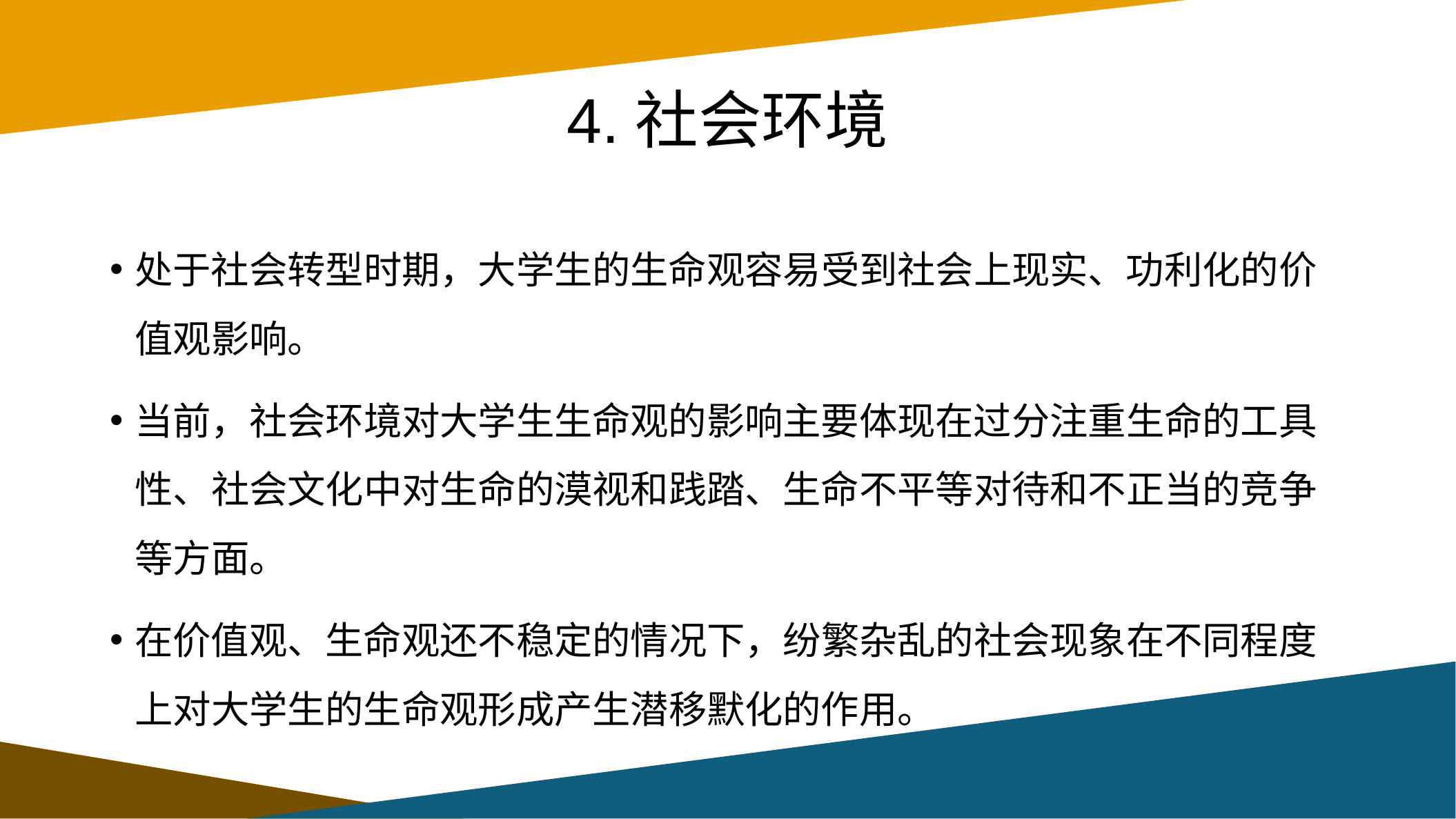

# 4.社会环境
处于社会转型时期，大学生的生命观容易受到社会上现实、功利化的价值观影响。
当前，社会环境对大学生生命观的影响主要体现在过分注重生命的工具性、社会文化中对生命的漠视和践踏、生命不平等对待和不正当的竞争等方面。
在价值观、生命观还不稳定的情况下，纷繁杂乱的社会现象在不同程度上对大学生的生命观形成产生潜移默化的作用。